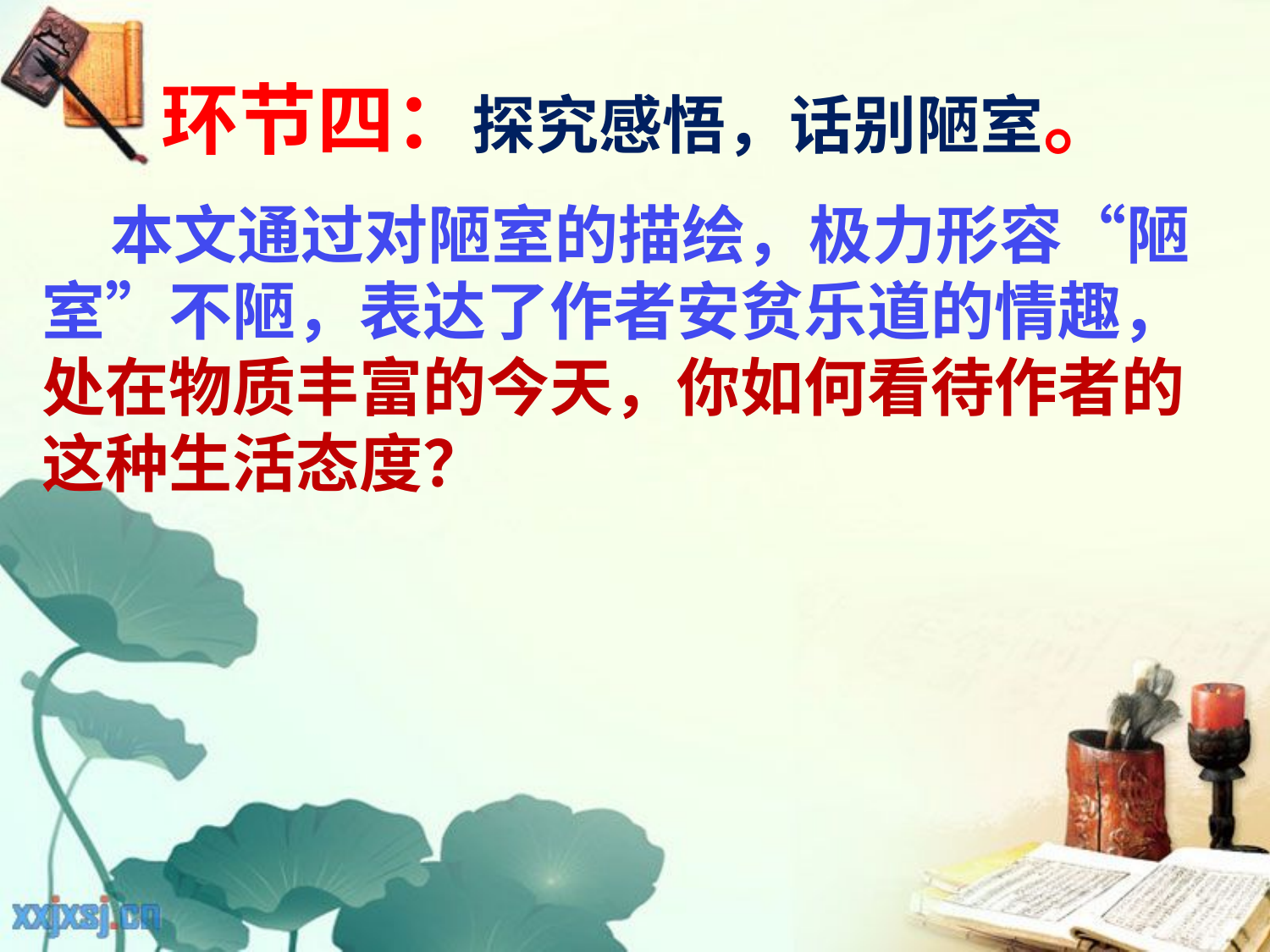

# 环节四：探究感悟，话别陋室。
    本文通过对陋室的描绘，极力形容“陋室”不陋，表达了作者安贫乐道的情趣，处在物质丰富的今天，你如何看待作者的这种生活态度？